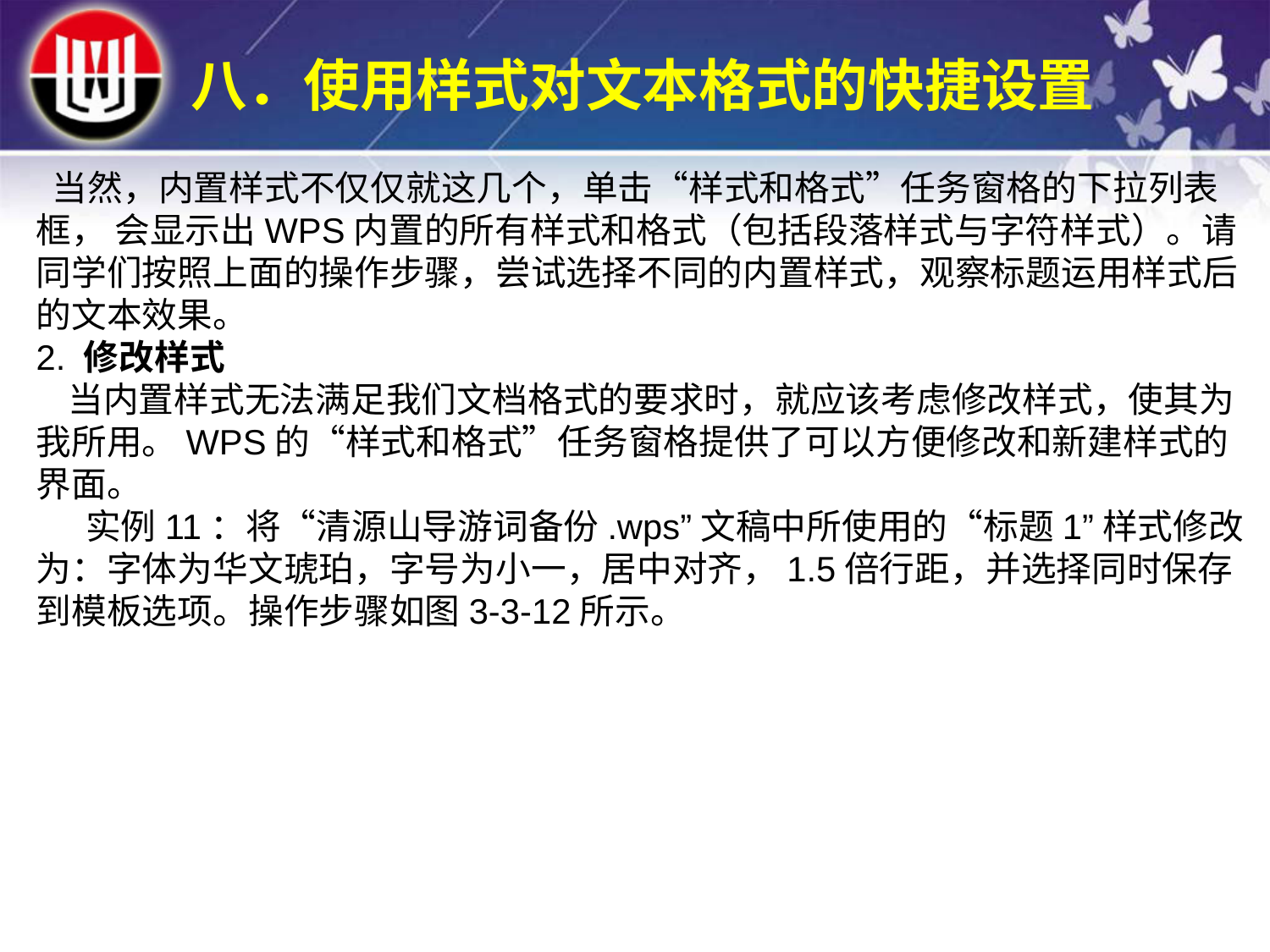

八．使用样式对文本格式的快捷设置
 当然，内置样式不仅仅就这几个，单击“样式和格式”任务窗格的下拉列表框， 会显示出WPS内置的所有样式和格式（包括段落样式与字符样式）。请同学们按照上面的操作步骤，尝试选择不同的内置样式，观察标题运用样式后的文本效果。2. 修改样式　　　　   当内置样式无法满足我们文档格式的要求时，就应该考虑修改样式，使其为我所用。WPS的“样式和格式”任务窗格提供了可以方便修改和新建样式的界面。   实例11：将“清源山导游词备份.wps”文稿中所使用的“标题1”样式修改为：字体为华文琥珀，字号为小一，居中对齐，1.5倍行距，并选择同时保存到模板选项。操作步骤如图3-3-12所示。